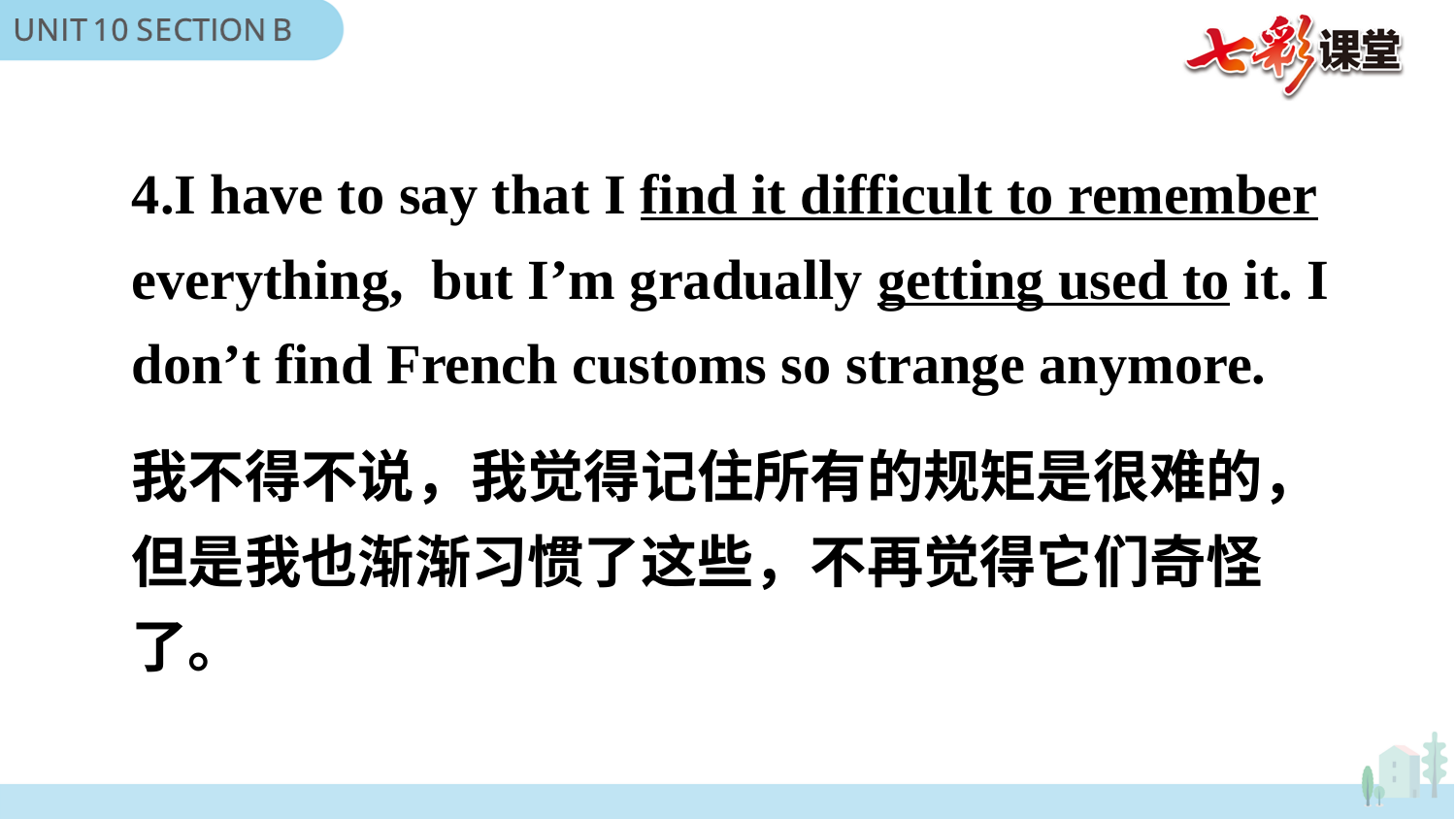

4.I have to say that I find it difficult to remember everything,  but I’m gradually getting used to it. I don’t find French customs so strange anymore.
我不得不说，我觉得记住所有的规矩是很难的，但是我也渐渐习惯了这些，不再觉得它们奇怪了。